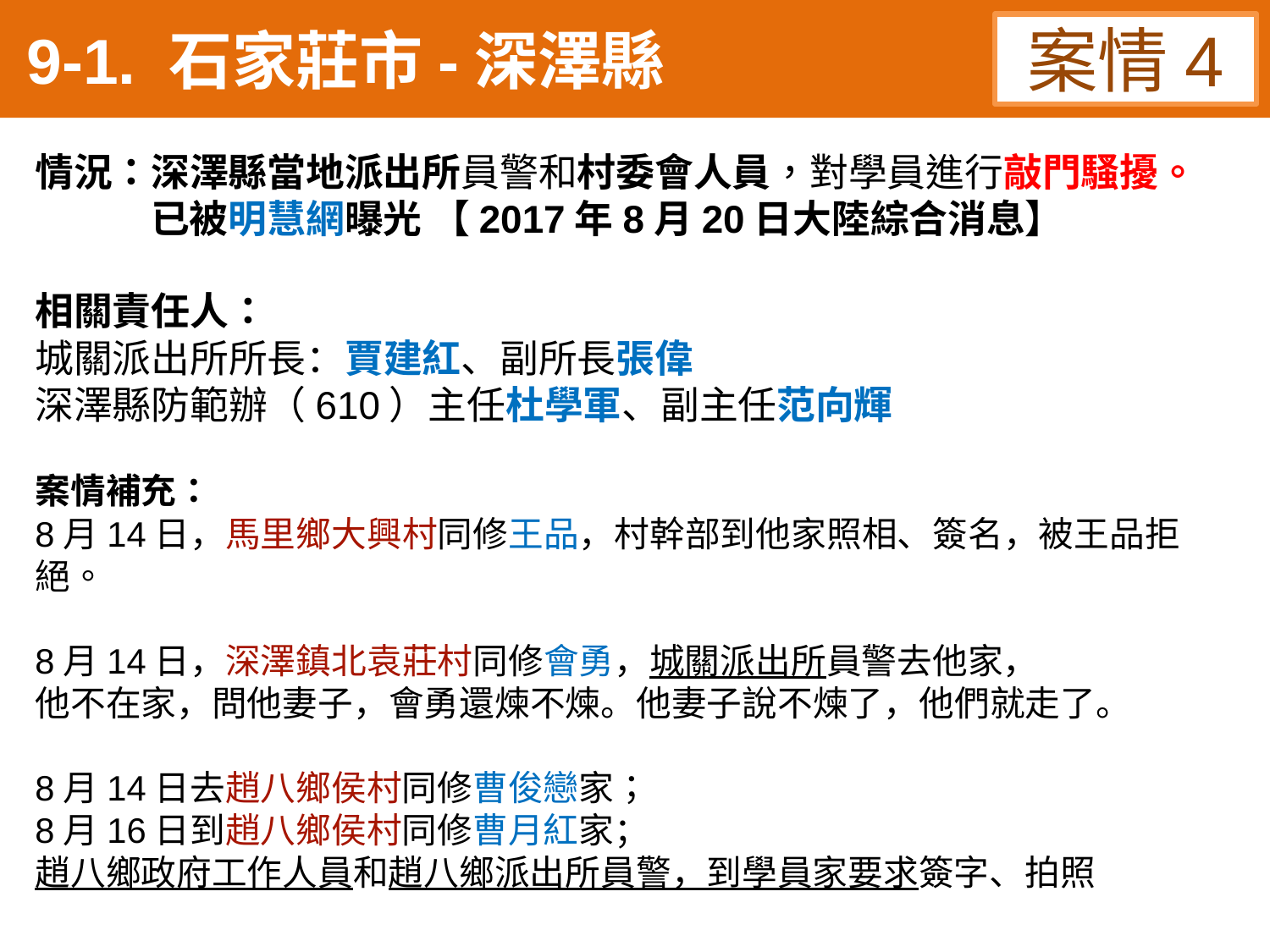

9-1. 石家莊市-深澤縣
案情4
情況：深澤縣當地派出所員警和村委會人員，對學員進行敲門騷擾。
            已被明慧網曝光 【2017年8月20日大陸綜合消息】

相關責任人：
城關派出所所長：賈建紅、副所長張偉
深澤縣防範辦（610）主任杜學軍、副主任范向輝

案情補充：
8月14日，馬里鄉大興村同修王品，村幹部到他家照相、簽名，被王品拒絕。

8月14日，深澤鎮北袁莊村同修會勇，城關派出所員警去他家，
他不在家，問他妻子，會勇還煉不煉。他妻子說不煉了，他們就走了。

8月14日去趙八鄉侯村同修曹俊戀家；
8月16日到趙八鄉侯村同修曹月紅家；
趙八鄉政府工作人員和趙八鄉派出所員警，到學員家要求簽字、拍照